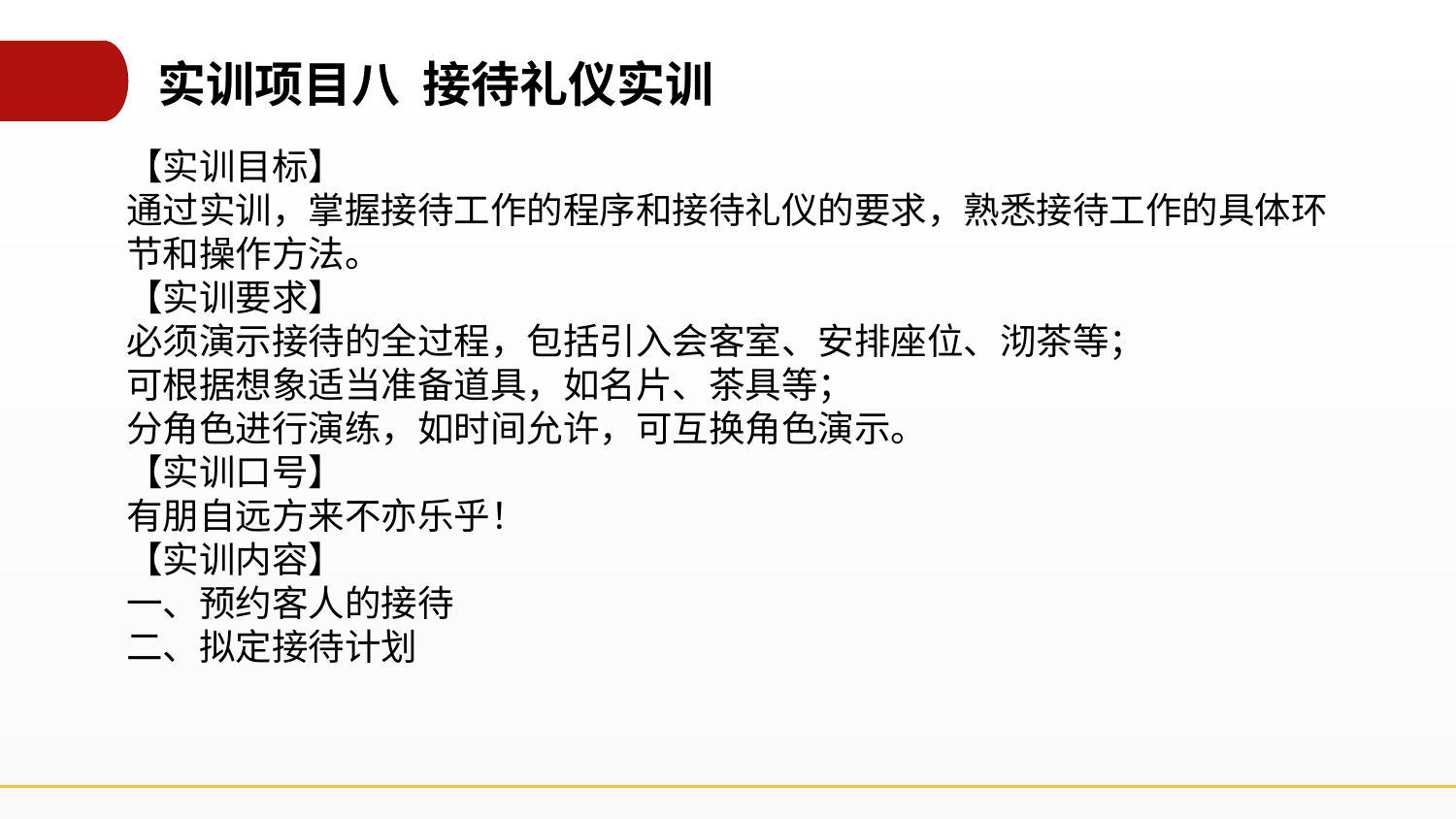

实训项目八  接待礼仪实训
【实训目标】
通过实训，掌握接待工作的程序和接待礼仪的要求，熟悉接待工作的具体环节和操作方法。
【实训要求】
必须演示接待的全过程，包括引入会客室、安排座位、沏茶等；
可根据想象适当准备道具，如名片、茶具等；
分角色进行演练，如时间允许，可互换角色演示。
【实训口号】
有朋自远方来不亦乐乎！
【实训内容】
一、预约客人的接待
二、拟定接待计划